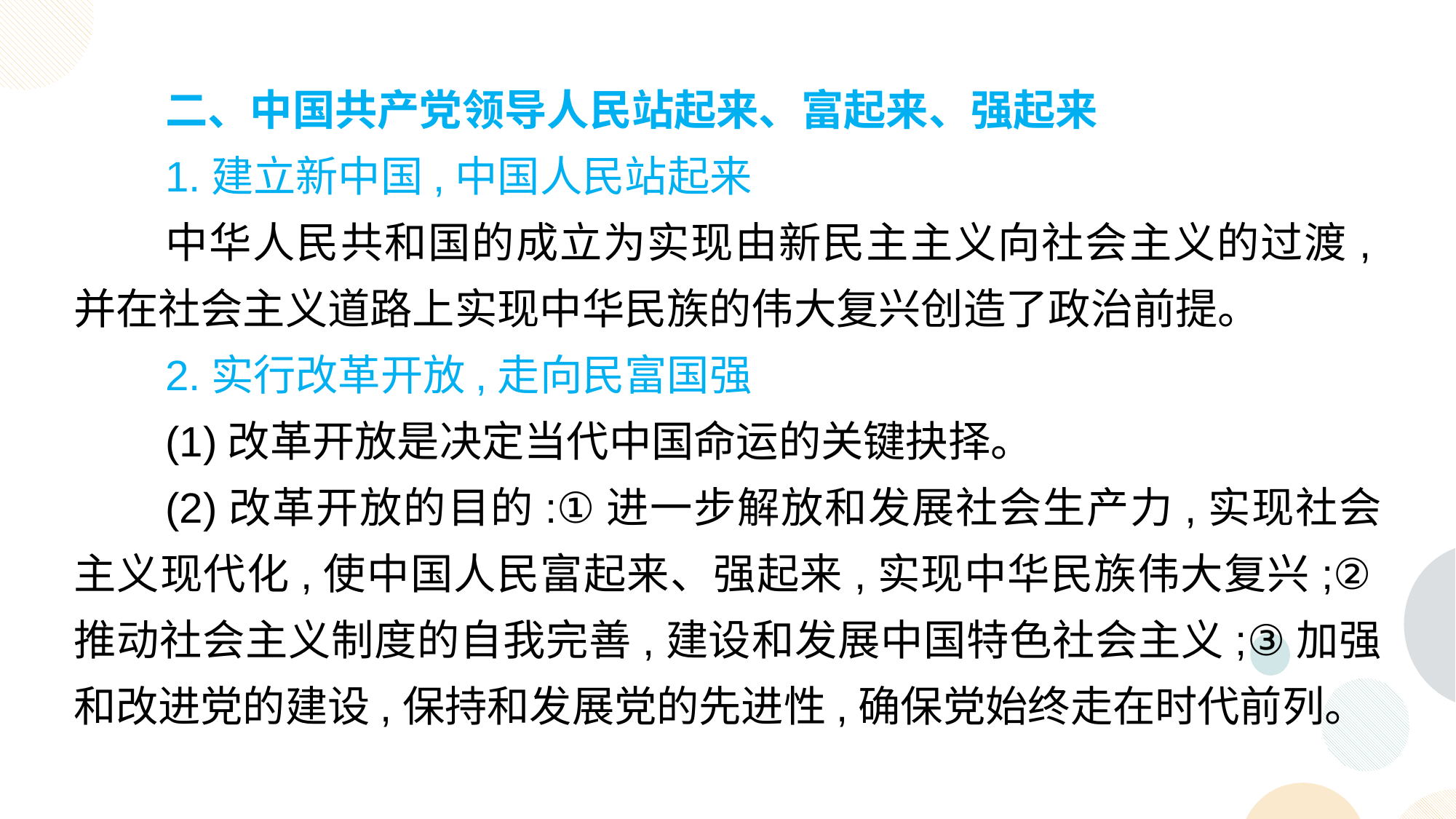

二、中国共产党领导人民站起来、富起来、强起来
1.建立新中国,中国人民站起来
中华人民共和国的成立为实现由新民主主义向社会主义的过渡,并在社会主义道路上实现中华民族的伟大复兴创造了政治前提。
2.实行改革开放,走向民富国强
(1)改革开放是决定当代中国命运的关键抉择。
(2)改革开放的目的:①进一步解放和发展社会生产力,实现社会主义现代化,使中国人民富起来、强起来,实现中华民族伟大复兴;②推动社会主义制度的自我完善,建设和发展中国特色社会主义;③加强和改进党的建设,保持和发展党的先进性,确保党始终走在时代前列。